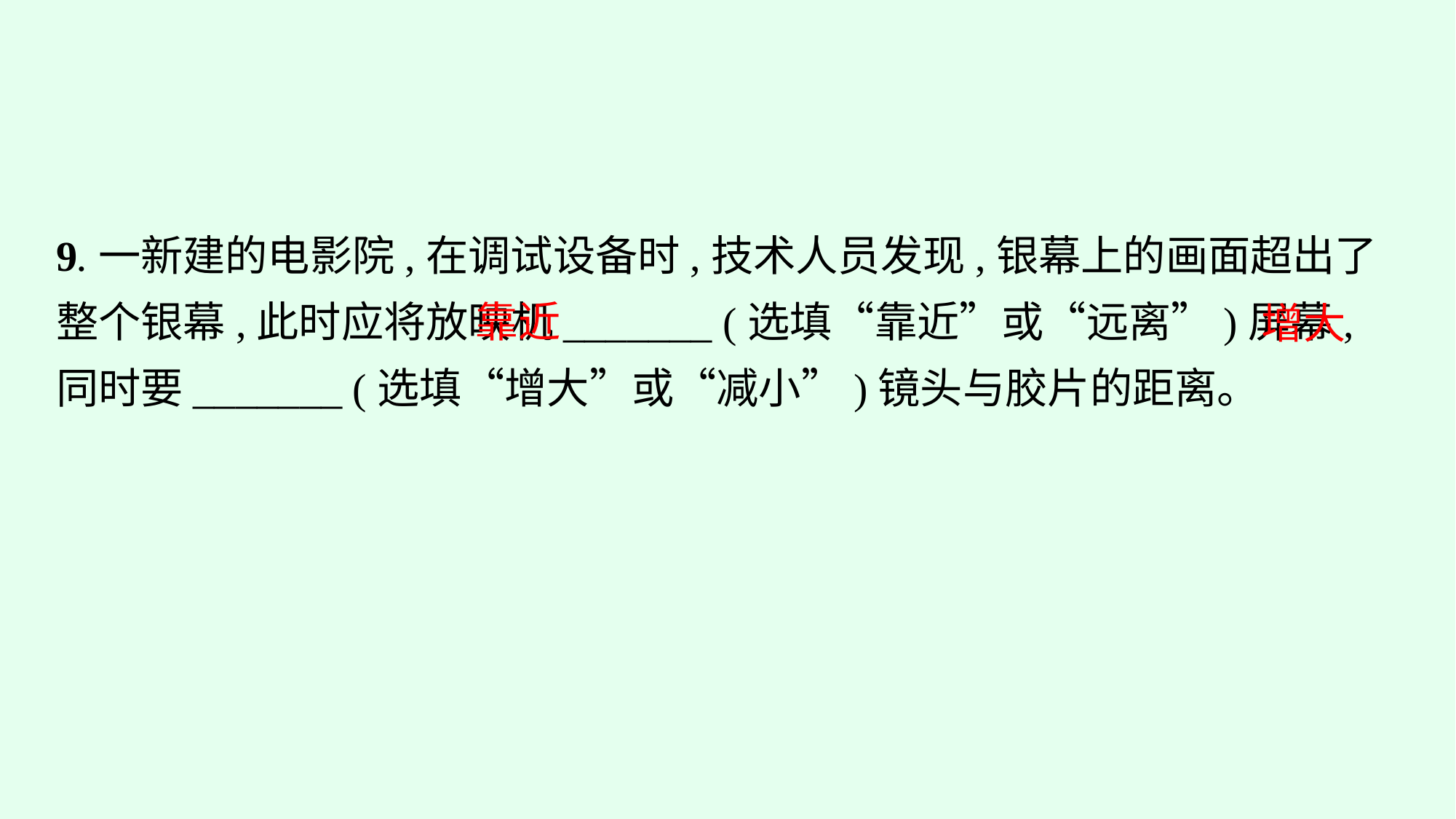

9.一新建的电影院,在调试设备时,技术人员发现,银幕上的画面超出了整个银幕,此时应将放映机_______ (选填“靠近”或“远离”)屏幕,同时要_______ (选填“增大”或“减小”)镜头与胶片的距离。
靠近
增大